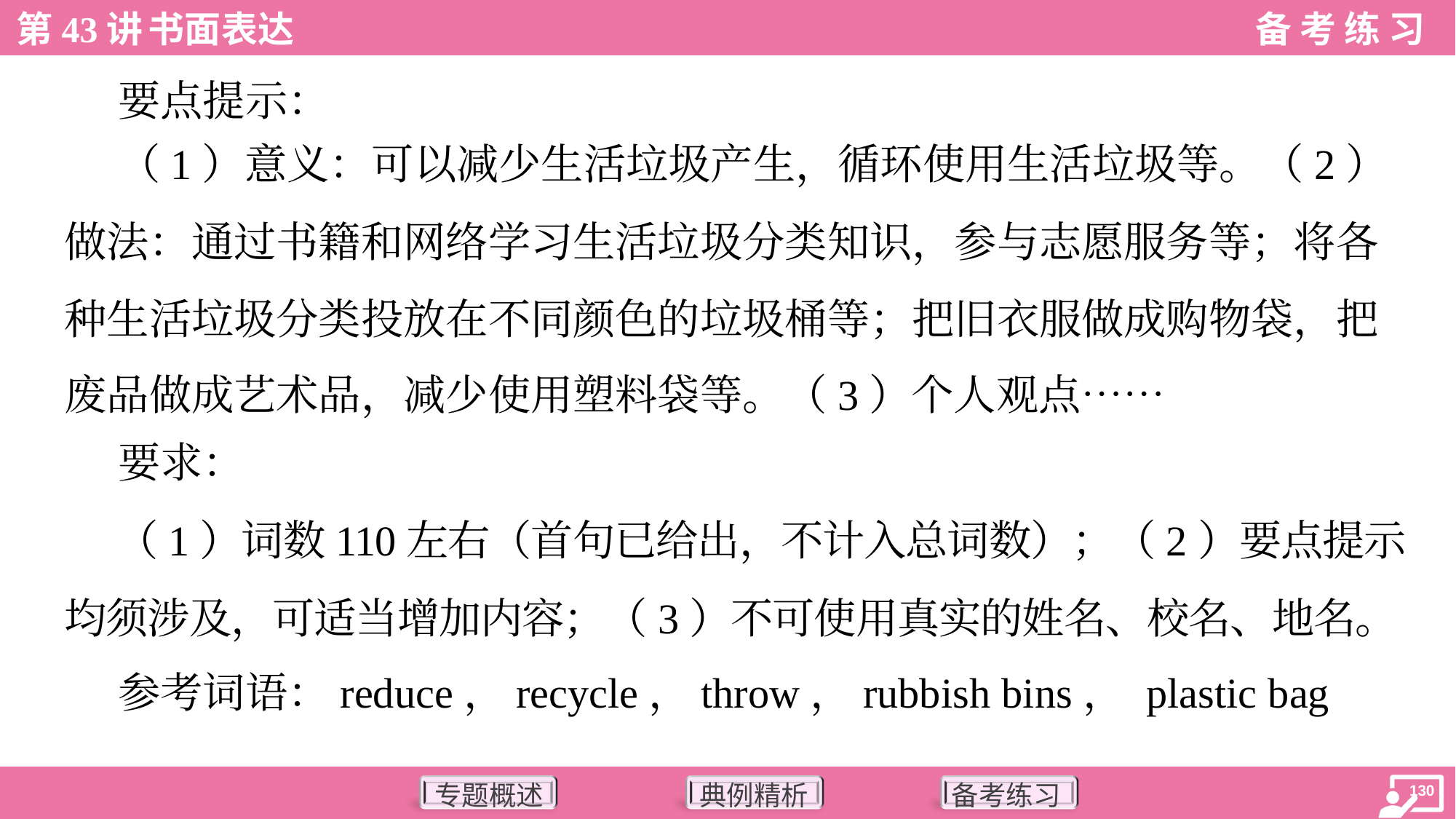

要点提示：
    （1）意义：可以减少生活垃圾产生，循环使用生活垃圾等。（2）
做法：通过书籍和网络学习生活垃圾分类知识，参与志愿服务等；将各
种生活垃圾分类投放在不同颜色的垃圾桶等；把旧衣服做成购物袋，把
废品做成艺术品，减少使用塑料袋等。（3）个人观点……
    要求：
    （1）词数110左右（首句已给出，不计入总词数）；（2）要点提示
均须涉及，可适当增加内容；（3）不可使用真实的姓名、校名、地名。
    参考词语：reduce，recycle，throw，rubbish bins， plastic bag